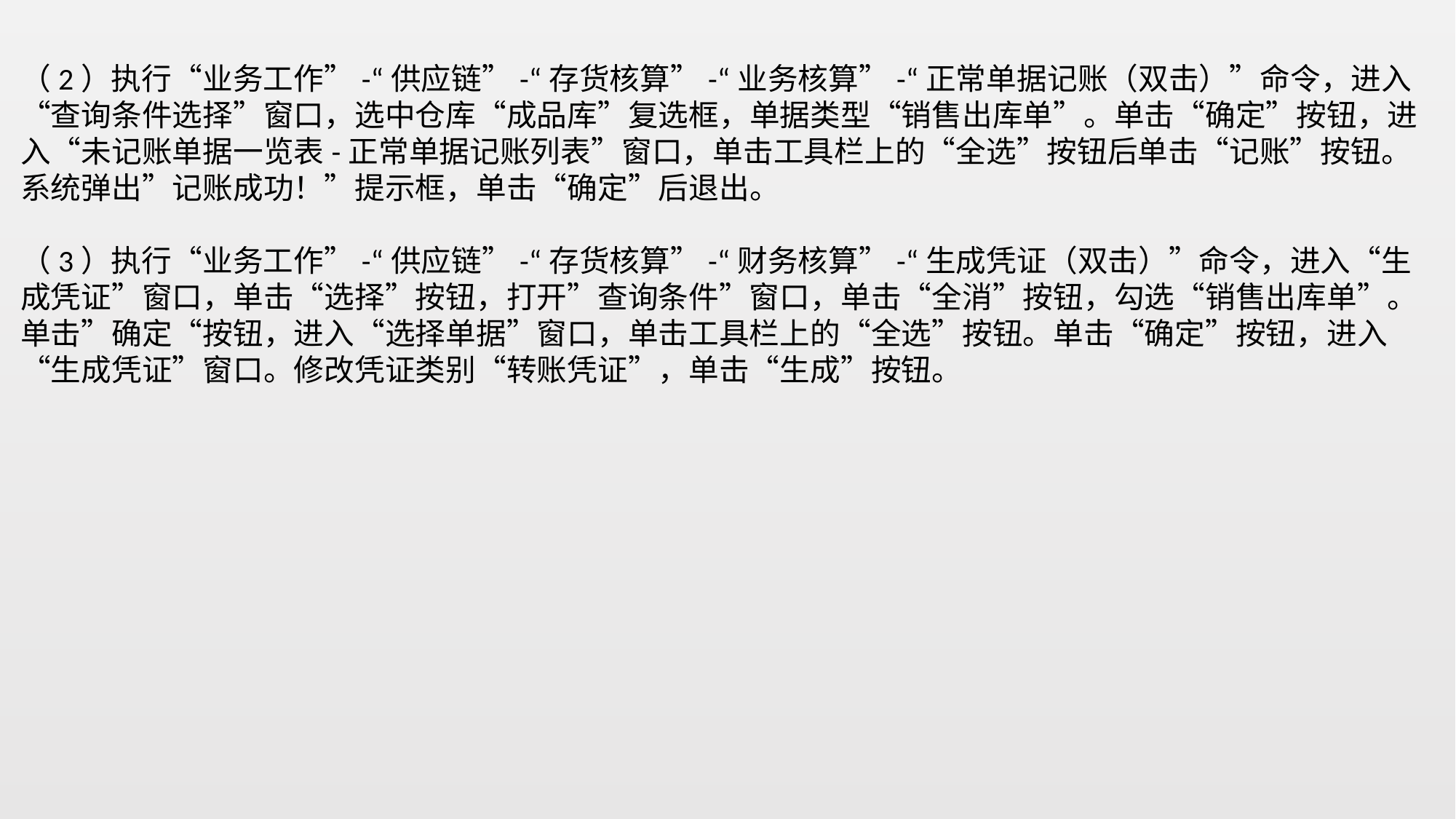

（2）执行“业务工作”-“供应链”-“存货核算”-“业务核算”-“正常单据记账（双击）”命令，进入“查询条件选择”窗口，选中仓库“成品库”复选框，单据类型“销售出库单”。单击“确定”按钮，进入“未记账单据一览表-正常单据记账列表”窗口，单击工具栏上的“全选”按钮后单击“记账”按钮。系统弹出”记账成功！”提示框，单击“确定”后退出。

（3）执行“业务工作”-“供应链”-“存货核算”-“财务核算”-“生成凭证（双击）”命令，进入“生成凭证”窗口，单击“选择”按钮，打开”查询条件”窗口，单击“全消”按钮，勾选“销售出库单”。 单击”确定“按钮，进入“选择单据”窗口，单击工具栏上的“全选”按钮。单击“确定”按钮，进入“生成凭证”窗口。修改凭证类别“转账凭证”，单击“生成”按钮。